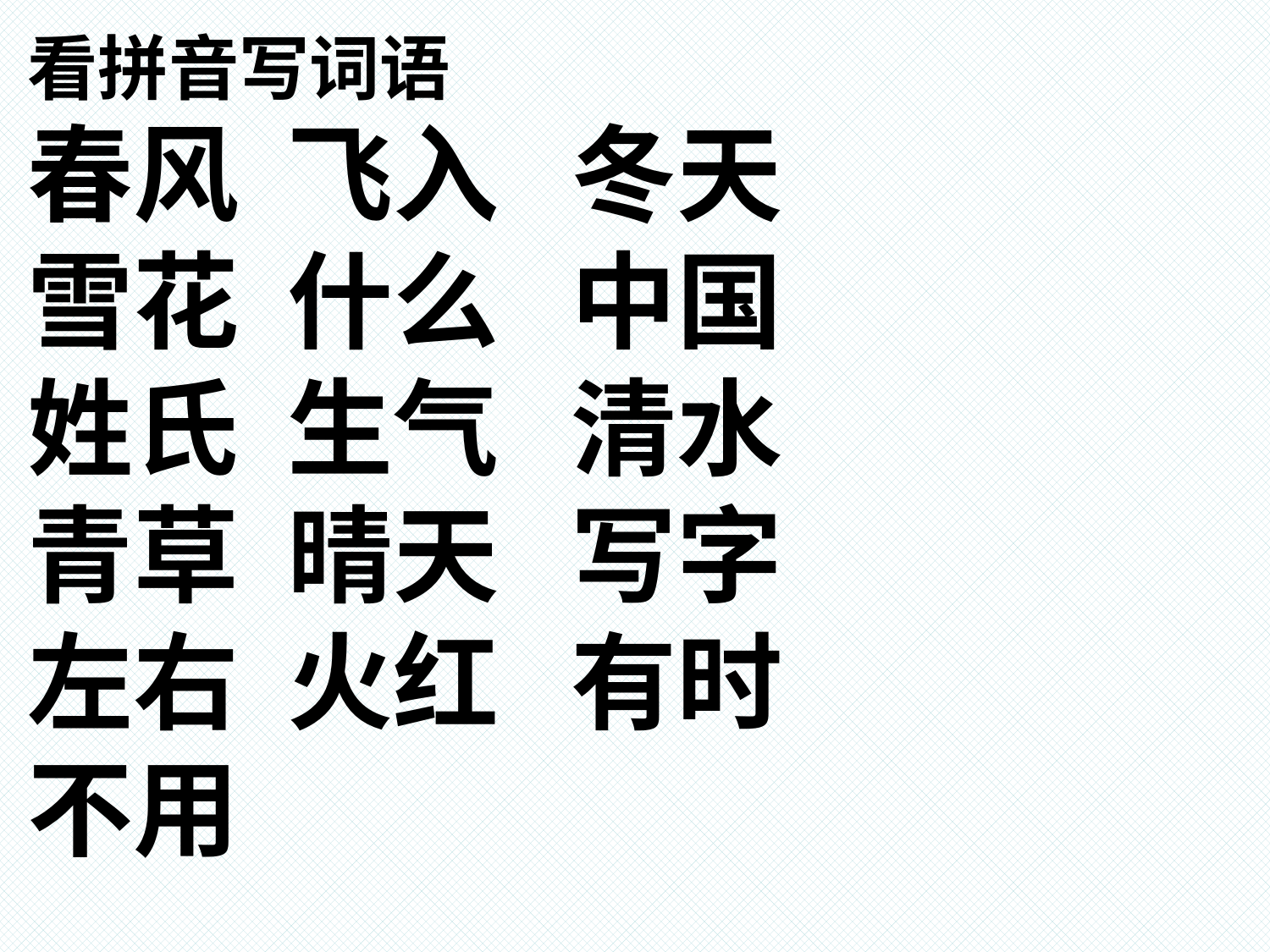

# 看拼音写词语 春风  飞入   冬天 雪花  什么   中国 姓氏  生气   清水 青草  晴天   写字 左右  火红   有时 不用